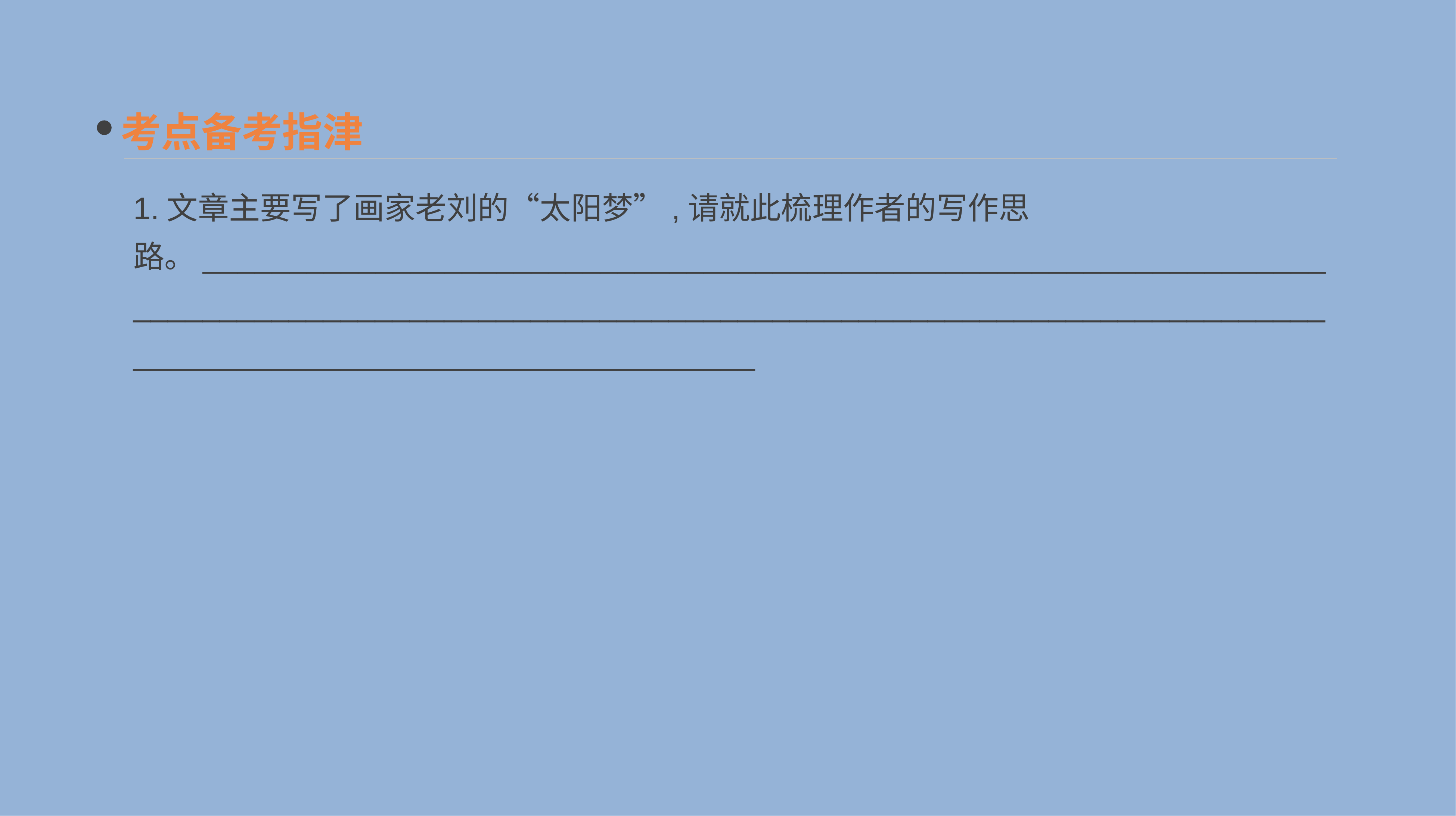

考点备考指津

1.文章主要写了画家老刘的“太阳梦”,请就此梳理作者的写作思路。__________________________________________________________________________________________________________________________________________________________________________